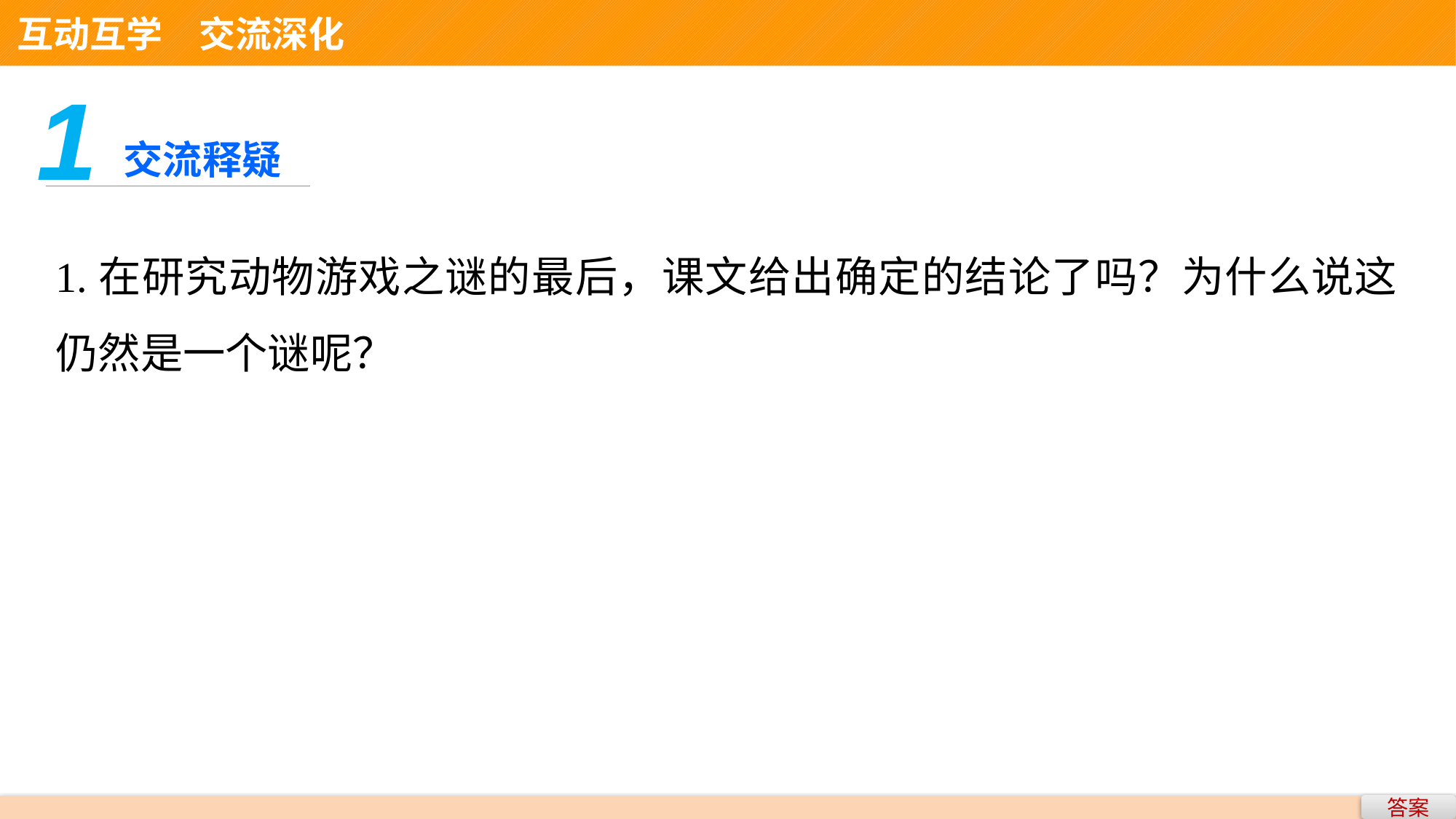

互动互学　交流深化
1
交流释疑
1.在研究动物游戏之谜的最后，课文给出确定的结论了吗？为什么说这仍然是一个谜呢？
答案